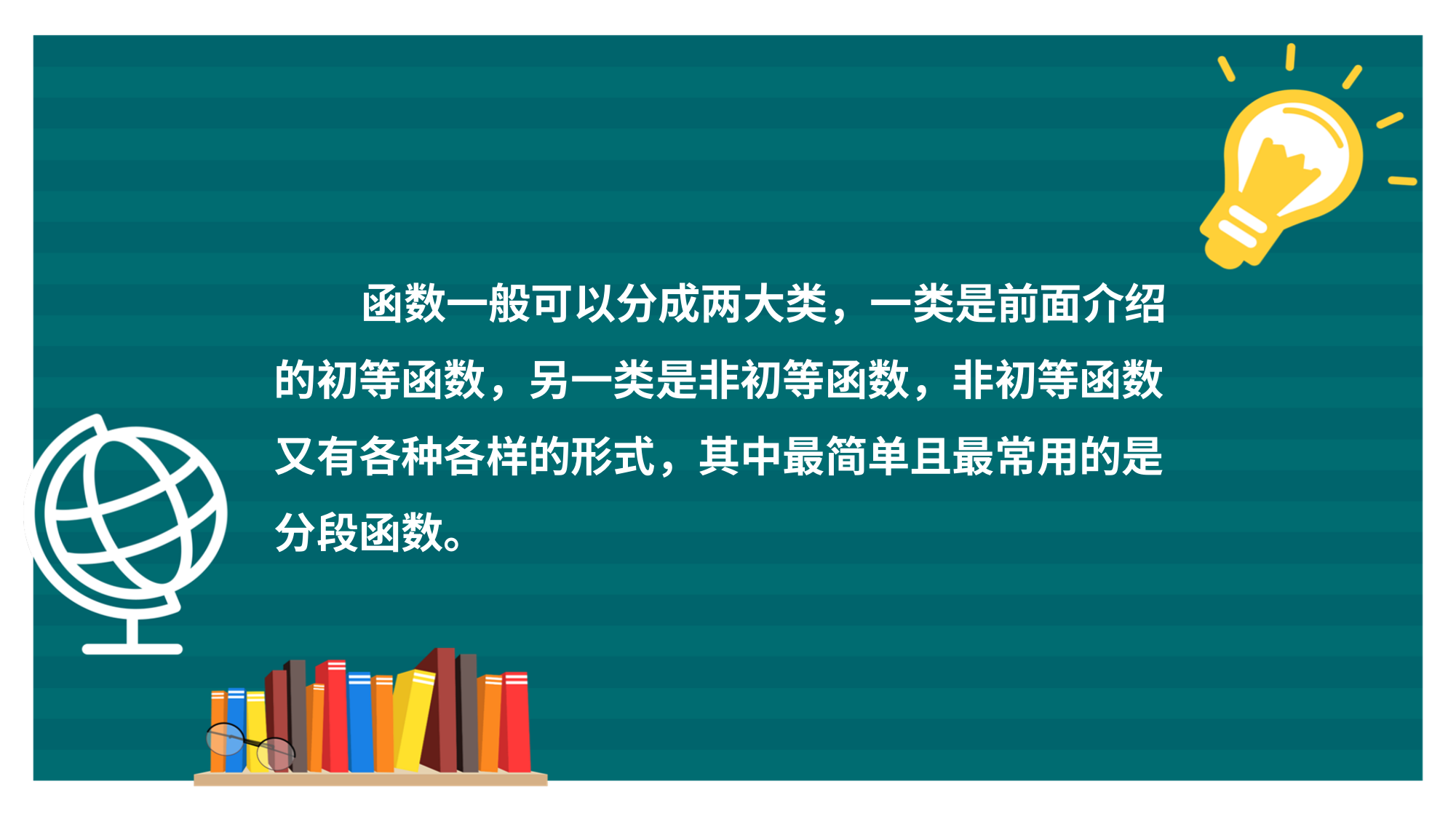

函数一般可以分成两大类，一类是前面介绍的初等函数，另一类是非初等函数，非初等函数又有各种各样的形式，其中最简单且最常用的是分段函数。